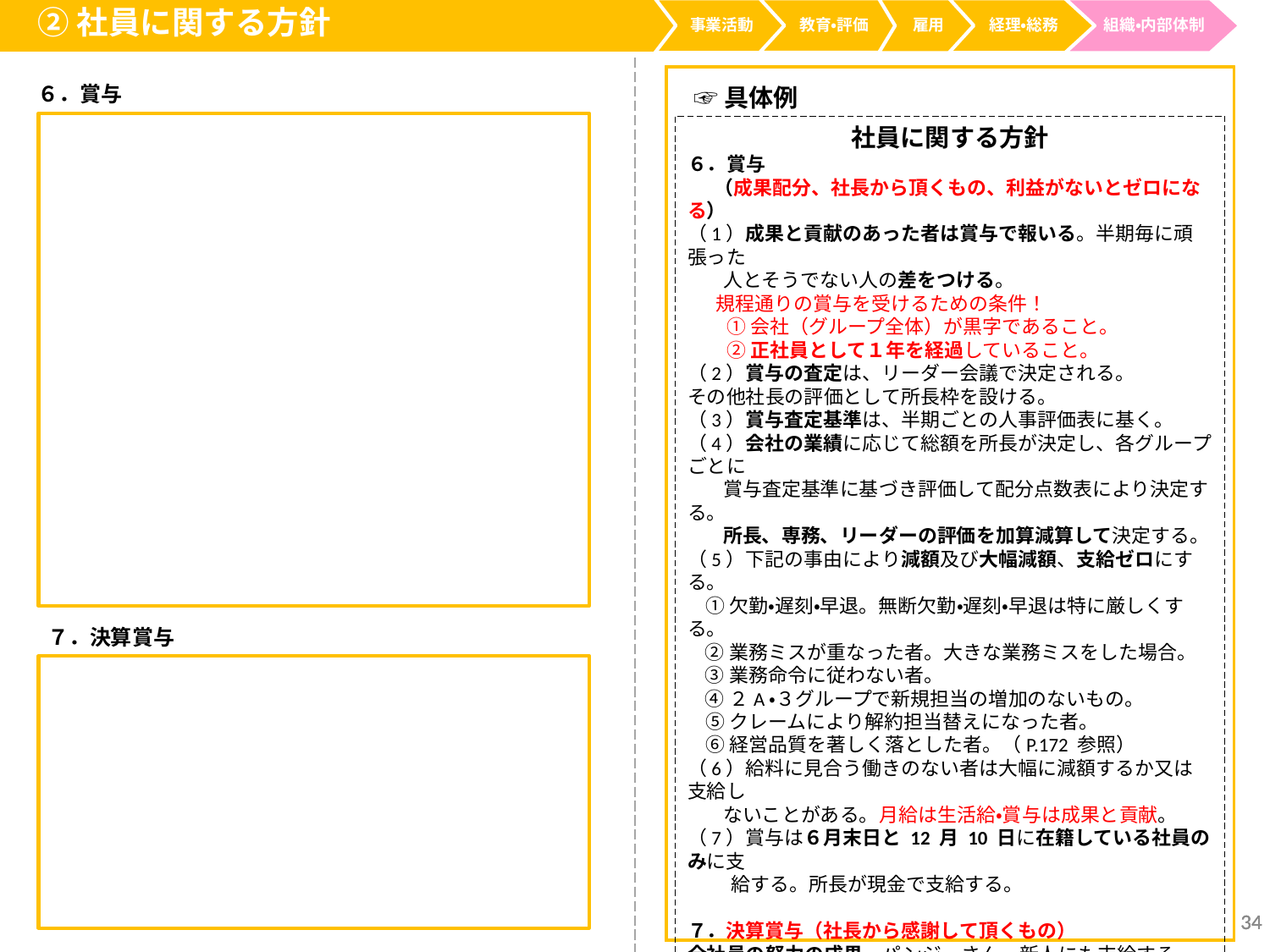

②社員に関する方針
事業活動
経理・総務
教育・評価
雇用
組織・内部体制

６．賞与
☞具体例

社員に関する方針
６．賞与
     （成果配分、社長から頂くもの、利益がないとゼロになる）
（1）成果と貢献のあった者は賞与で報いる。半期毎に頑張った
       人とそうでない人の差をつける。
 　規程通りの賞与を受けるための条件！
　　① 会社（グループ全体）が黒字であること。
　　② 正社員として１年を経過していること。
（2）賞与の査定は、リーダー会議で決定される。
その他社長の評価として所長枠を設ける。
（3）賞与査定基準は、半期ごとの人事評価表に基く。
（4）会社の業績に応じて総額を所長が決定し、各グループごとに
       賞与査定基準に基づき評価して配分点数表により決定する。
       所長、専務、リーダーの評価を加算減算して決定する。
（5）下記の事由により減額及び大幅減額、支給ゼロにする。
    ①欠勤・遅刻・早退。無断欠勤・遅刻・早退は特に厳しくする。
    ②業務ミスが重なった者。大きな業務ミスをした場合。
    ③業務命令に従わない者。
    ④２A・３グループで新規担当の増加のないもの。
    ⑤クレームにより解約担当替えになった者。
    ⑥経営品質を著しく落とした者。（P.172 参照）
（6）給料に見合う働きのない者は大幅に減額するか又は支給し
       ないことがある。月給は生活給・賞与は成果と貢献。
（7）賞与は６月末日と 12 月 10 日に在籍している社員のみに支
　　 給する。所長が現金で支給する。

７．決算賞与（社長から感謝して頂くもの）
全社員の努力の成果。パンジーさん、新人にも支給する。
①社内で貢献している者も評価基準を設け評価する。
③グループ全体で経常利益が 200 百万円以下の場合は決算賞与はなし。
④12 月 10 日は冬の賞与と一緒に所長が現金で支給する。
決算賞与は、決算日（12 月 31 日）現在在籍している社員
のみに支給する。
７．決算賞与

34
34
34